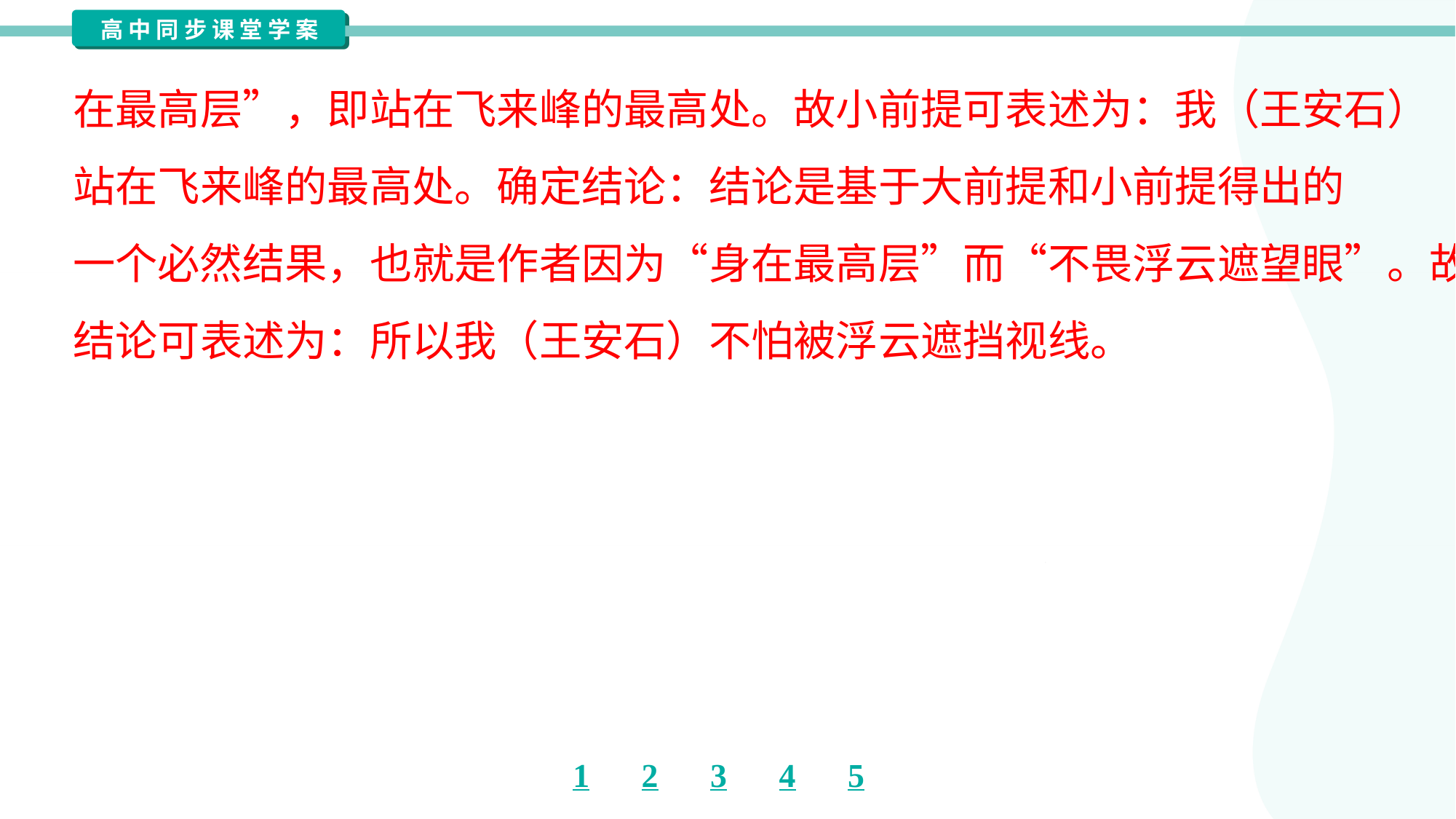

在最高层”，即站在飞来峰的最高处。故小前提可表述为：我（王安石）
站在飞来峰的最高处。确定结论：结论是基于大前提和小前提得出的
一个必然结果，也就是作者因为“身在最高层”而“不畏浮云遮望眼”。故
结论可表述为：所以我（王安石）不怕被浮云遮挡视线。